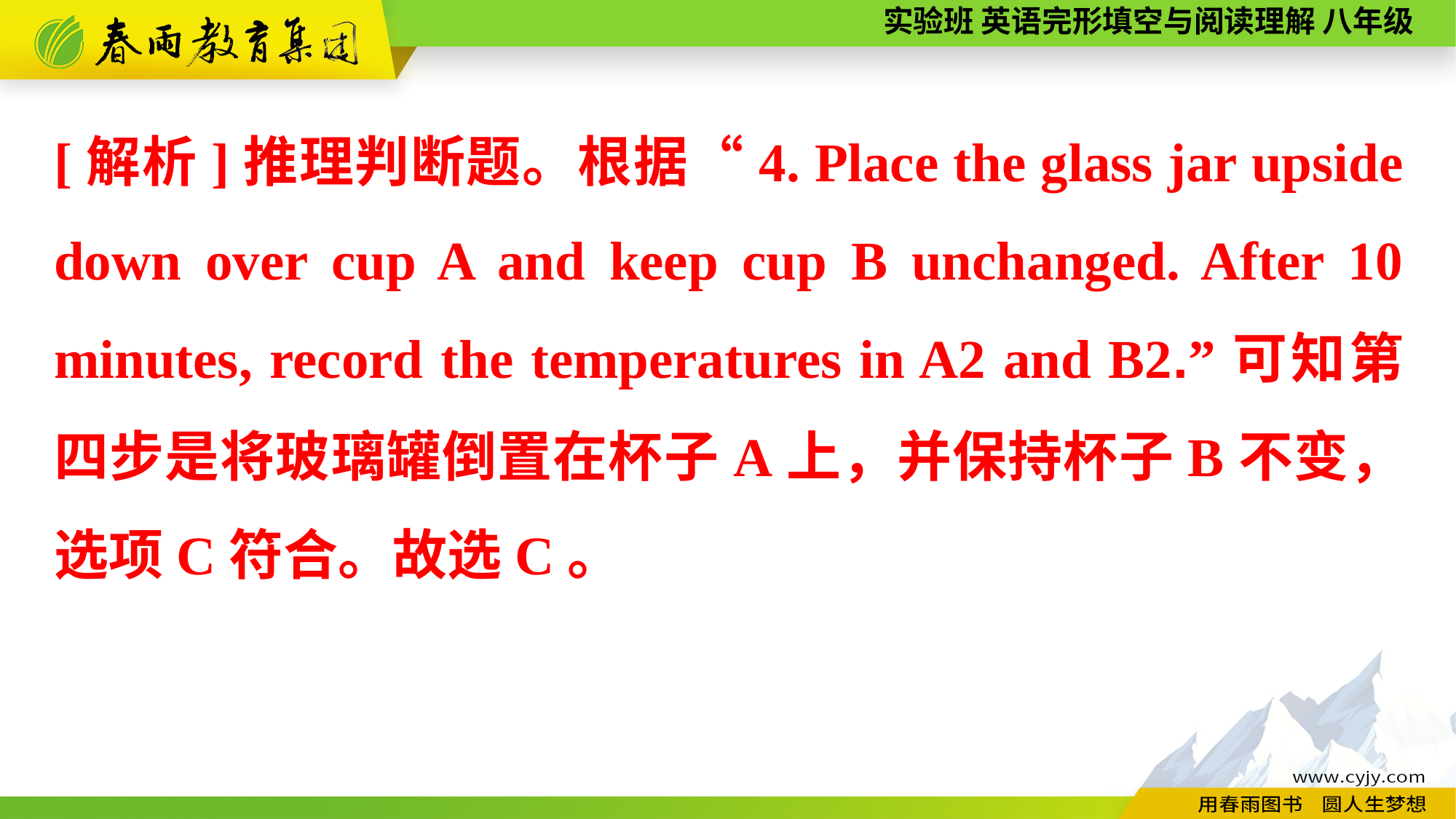

[解析]推理判断题。根据“4. Place the glass jar upside down over cup A and keep cup B unchanged. After 10 minutes, record the temperatures in A2 and B2.”可知第四步是将玻璃罐倒置在杯子A上，并保持杯子B不变，选项C符合。故选C。